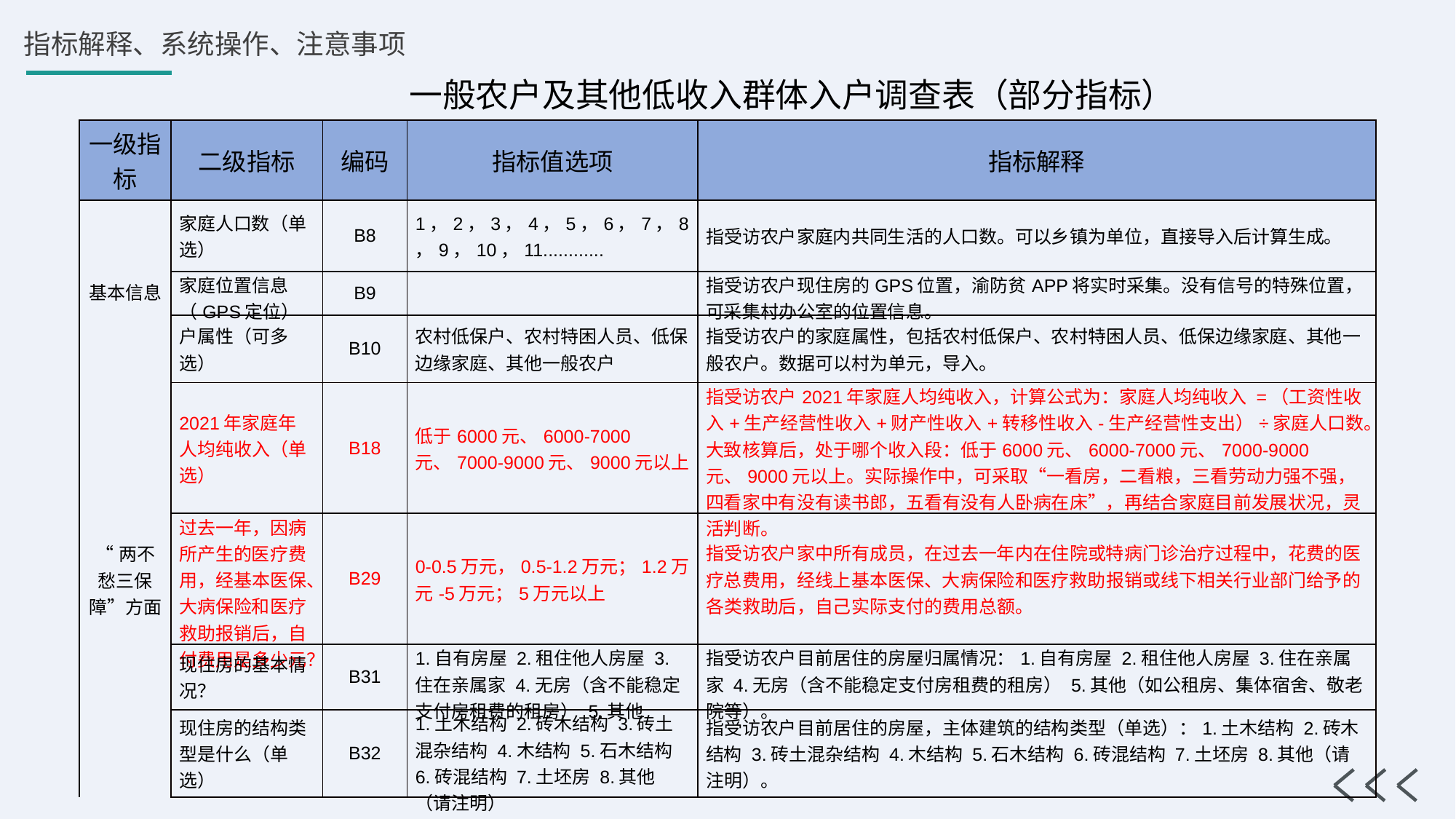

一般农户及其他低收入群体入户调查表（部分指标）
| 一级指标 | 二级指标 | 编码 | 指标值选项 | 指标解释 |
| --- | --- | --- | --- | --- |
| 基本信息 | 家庭人口数（单选） | B8 | 1，2，3，4，5，6，7，8，9，10，11............ | 指受访农户家庭内共同生活的人口数。可以乡镇为单位，直接导入后计算生成。 |
|  | 家庭位置信息（GPS定位） | B9 |  | 指受访农户现住房的GPS位置，渝防贫APP将实时采集。没有信号的特殊位置，可采集村办公室的位置信息。 |
|  | 户属性（可多选） | B10 | 农村低保户、农村特困人员、低保边缘家庭、其他一般农户 | 指受访农户的家庭属性，包括农村低保户、农村特困人员、低保边缘家庭、其他一般农户。数据可以村为单元，导入。 |
| “两不愁三保障”方面 |  |  |  |  |
|  | 2021年家庭年人均纯收入（单选） | B18 | 低于6000元、6000-7000元、7000-9000元、9000元以上 | 指受访农户2021年家庭人均纯收入，计算公式为：家庭人均纯收入 =（工资性收入+生产经营性收入+财产性收入+转移性收入-生产经营性支出）÷家庭人口数。大致核算后，处于哪个收入段：低于6000元、6000-7000元、7000-9000元、9000元以上。实际操作中，可采取“一看房，二看粮，三看劳动力强不强，四看家中有没有读书郎，五看有没有人卧病在床”，再结合家庭目前发展状况，灵活判断。 |
|  | 过去一年，因病所产生的医疗费用，经基本医保、大病保险和医疗救助报销后，自付费用是多少元？ | B29 | 0-0.5万元，0.5-1.2万元；1.2万元-5万元；5万元以上 | 指受访农户家中所有成员，在过去一年内在住院或特病门诊治疗过程中，花费的医疗总费用，经线上基本医保、大病保险和医疗救助报销或线下相关行业部门给予的各类救助后，自己实际支付的费用总额。 |
|  | 现住房的基本情况？ | B31 | 1.自有房屋 2.租住他人房屋 3.住在亲属家 4.无房（含不能稳定支付房租费的租房） 5.其他 | 指受访农户目前居住的房屋归属情况：1.自有房屋 2.租住他人房屋 3.住在亲属家 4.无房（含不能稳定支付房租费的租房） 5.其他（如公租房、集体宿舍、敬老院等）。 |
|  | 现住房的结构类型是什么（单选） | B32 | 1.土木结构 2.砖木结构 3.砖土混杂结构 4.木结构 5.石木结构 6.砖混结构 7.土坯房 8.其他（请注明） | 指受访农户目前居住的房屋，主体建筑的结构类型（单选）：1.土木结构 2.砖木结构 3.砖土混杂结构 4.木结构 5.石木结构 6.砖混结构 7.土坯房 8.其他（请注明）。 |